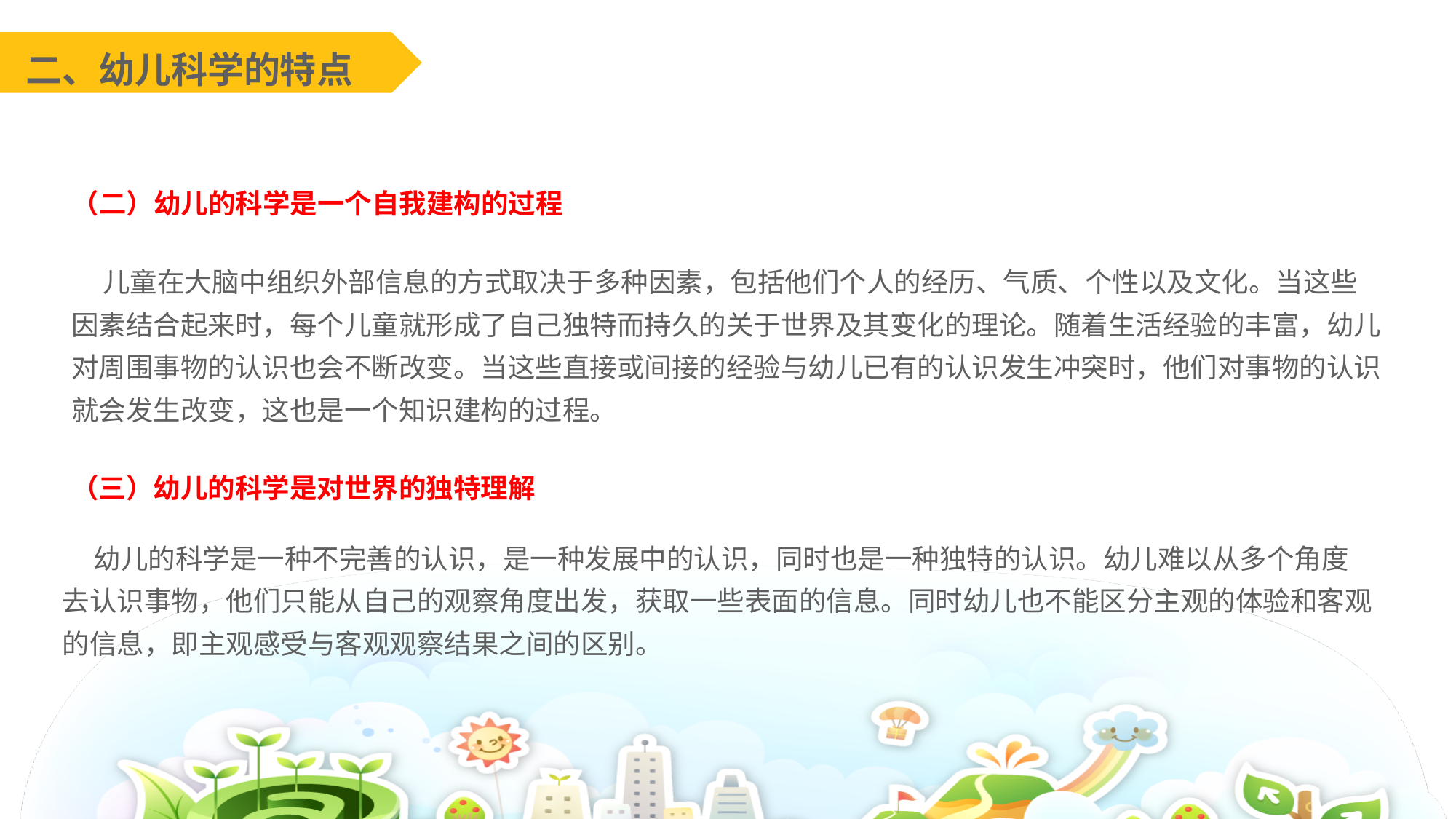

二、幼儿科学的特点

（二）幼儿的科学是一个自我建构的过程
    儿童在大脑中组织外部信息的方式取决于多种因素，包括他们个人的经历、气质、个性以及文化。当这些因素结合起来时，每个儿童就形成了自己独特而持久的关于世界及其变化的理论。随着生活经验的丰富，幼儿对周围事物的认识也会不断改变。当这些直接或间接的经验与幼儿已有的认识发生冲突时，他们对事物的认识就会发生改变，这也是一个知识建构的过程。
（三）幼儿的科学是对世界的独特理解
    幼儿的科学是一种不完善的认识，是一种发展中的认识，同时也是一种独特的认识。幼儿难以从多个角度去认识事物，他们只能从自己的观察角度出发，获取一些表面的信息。同时幼儿也不能区分主观的体验和客观的信息，即主观感受与客观观察结果之间的区别。